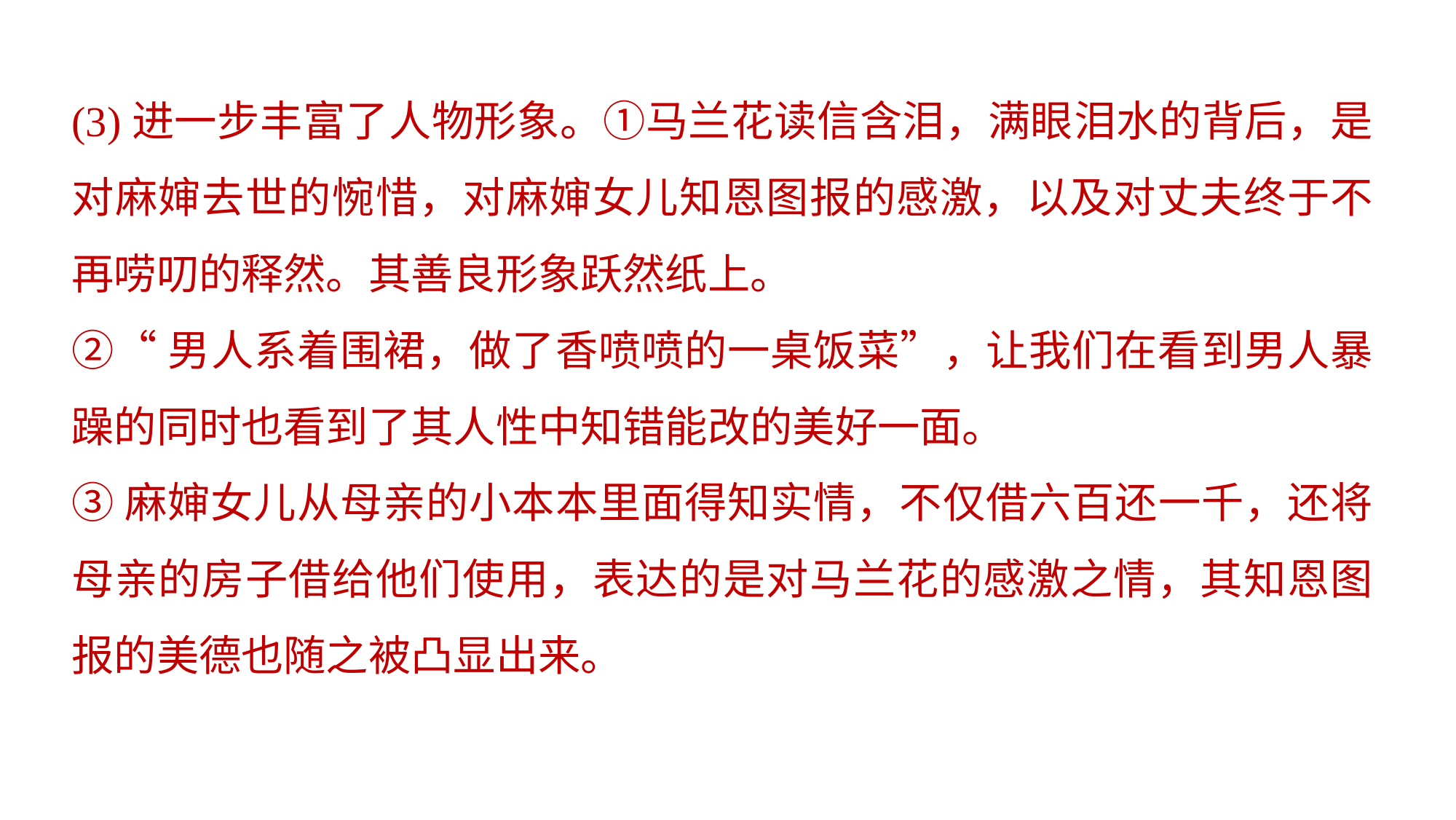

(3)进一步丰富了人物形象。①马兰花读信含泪，满眼泪水的背后，是对麻婶去世的惋惜，对麻婶女儿知恩图报的感激，以及对丈夫终于不再唠叨的释然。其善良形象跃然纸上。
②“男人系着围裙，做了香喷喷的一桌饭菜”，让我们在看到男人暴躁的同时也看到了其人性中知错能改的美好一面。
③麻婶女儿从母亲的小本本里面得知实情，不仅借六百还一千，还将母亲的房子借给他们使用，表达的是对马兰花的感激之情，其知恩图报的美德也随之被凸显出来。